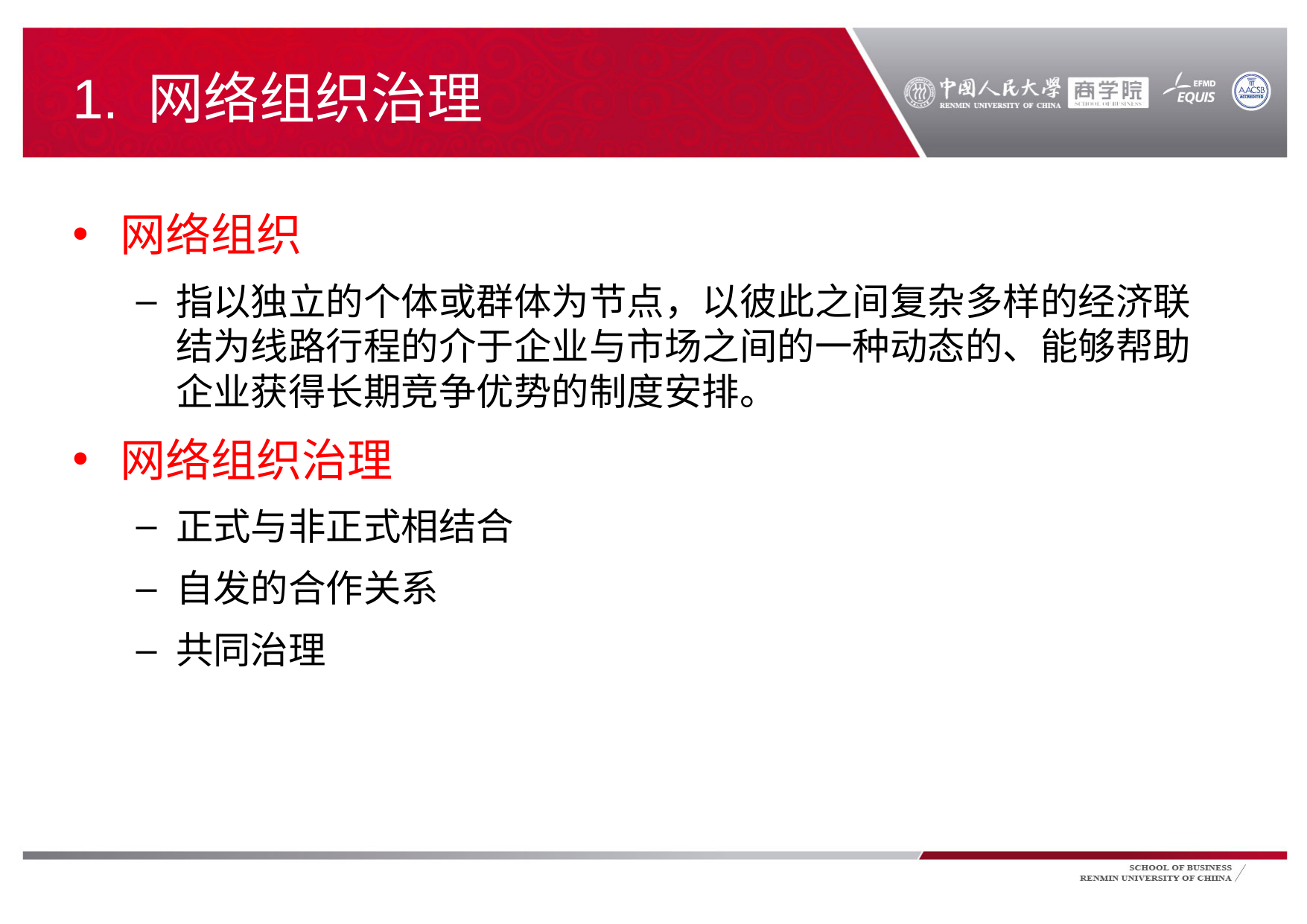

# 1. 网络组织治理
网络组织
指以独立的个体或群体为节点，以彼此之间复杂多样的经济联结为线路行程的介于企业与市场之间的一种动态的、能够帮助企业获得长期竞争优势的制度安排。
网络组织治理
正式与非正式相结合
自发的合作关系
共同治理